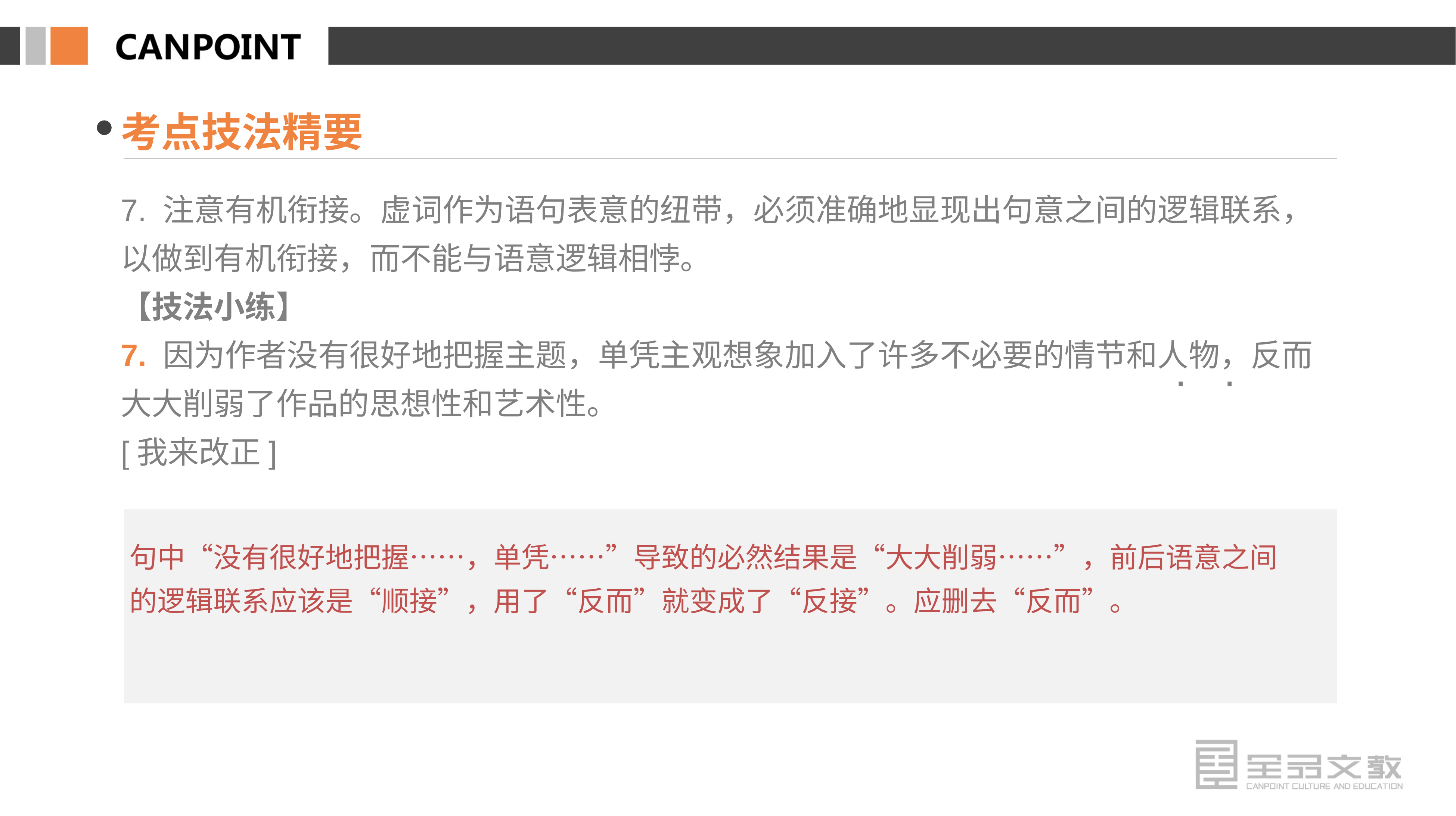

考点技法精要

7. 注意有机衔接。虚词作为语句表意的纽带，必须准确地显现出句意之间的逻辑联系，以做到有机衔接，而不能与语意逻辑相悖。
【技法小练】
7. 因为作者没有很好地把握主题，单凭主观想象加入了许多不必要的情节和人物，反而大大削弱了作品的思想性和艺术性。
[我来改正]
  ·   ·

句中“没有很好地把握……，单凭……”导致的必然结果是“大大削弱……”，前后语意之间的逻辑联系应该是“顺接”，用了“反而”就变成了“反接”。应删去“反而”。